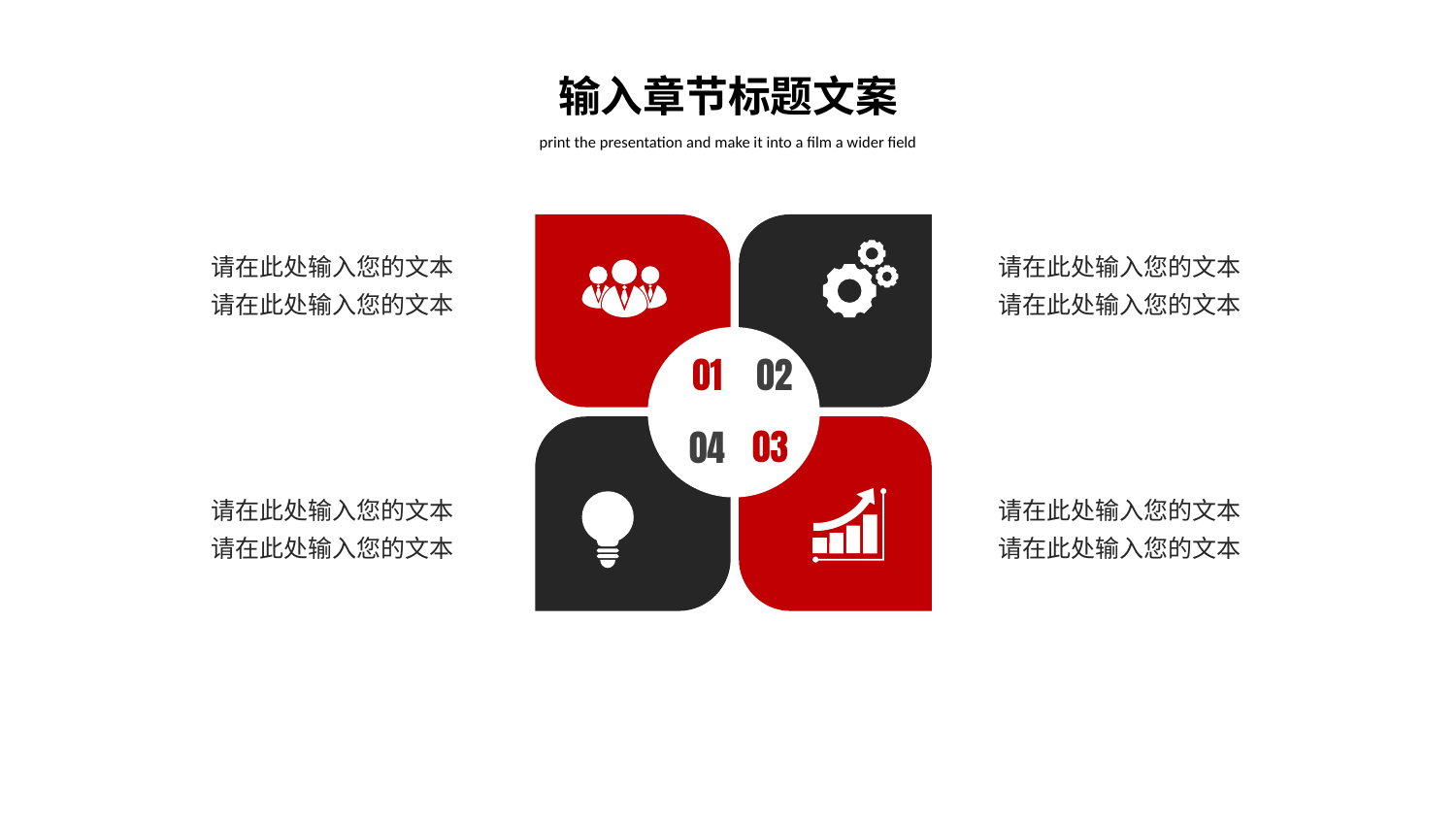

输入章节标题文案
print the presentation and make it into a film a wider field

请在此处输入您的文本
请在此处输入您的文本
请在此处输入您的文本
请在此处输入您的文本

01
02
03
04

请在此处输入您的文本
请在此处输入您的文本
请在此处输入您的文本
请在此处输入您的文本